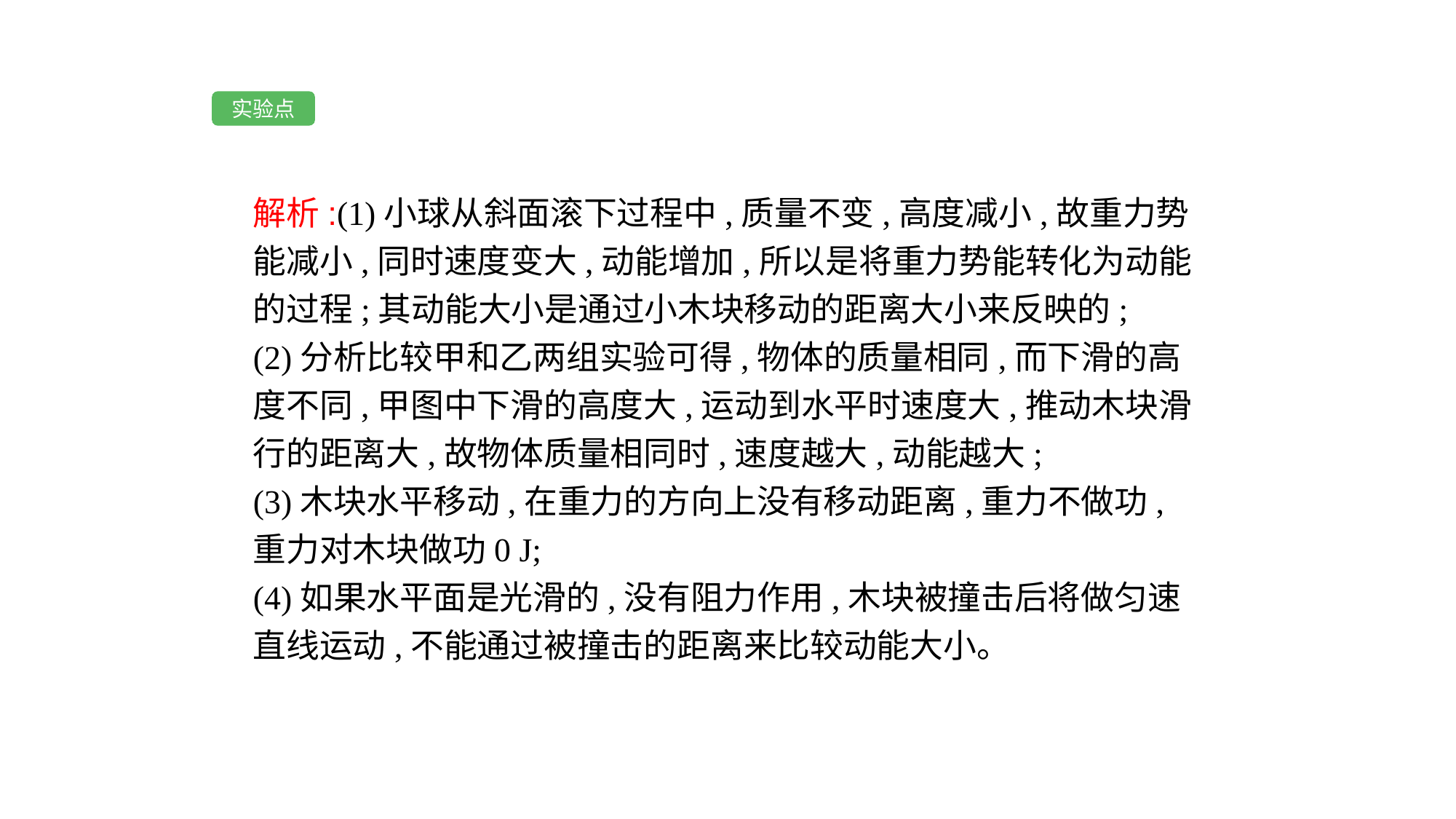

实验点
解析:(1)小球从斜面滚下过程中,质量不变,高度减小,故重力势能减小,同时速度变大,动能增加,所以是将重力势能转化为动能的过程;其动能大小是通过小木块移动的距离大小来反映的;
(2)分析比较甲和乙两组实验可得,物体的质量相同,而下滑的高度不同,甲图中下滑的高度大,运动到水平时速度大,推动木块滑行的距离大,故物体质量相同时,速度越大,动能越大;
(3)木块水平移动,在重力的方向上没有移动距离,重力不做功,重力对木块做功0 J;
(4)如果水平面是光滑的,没有阻力作用,木块被撞击后将做匀速直线运动,不能通过被撞击的距离来比较动能大小。